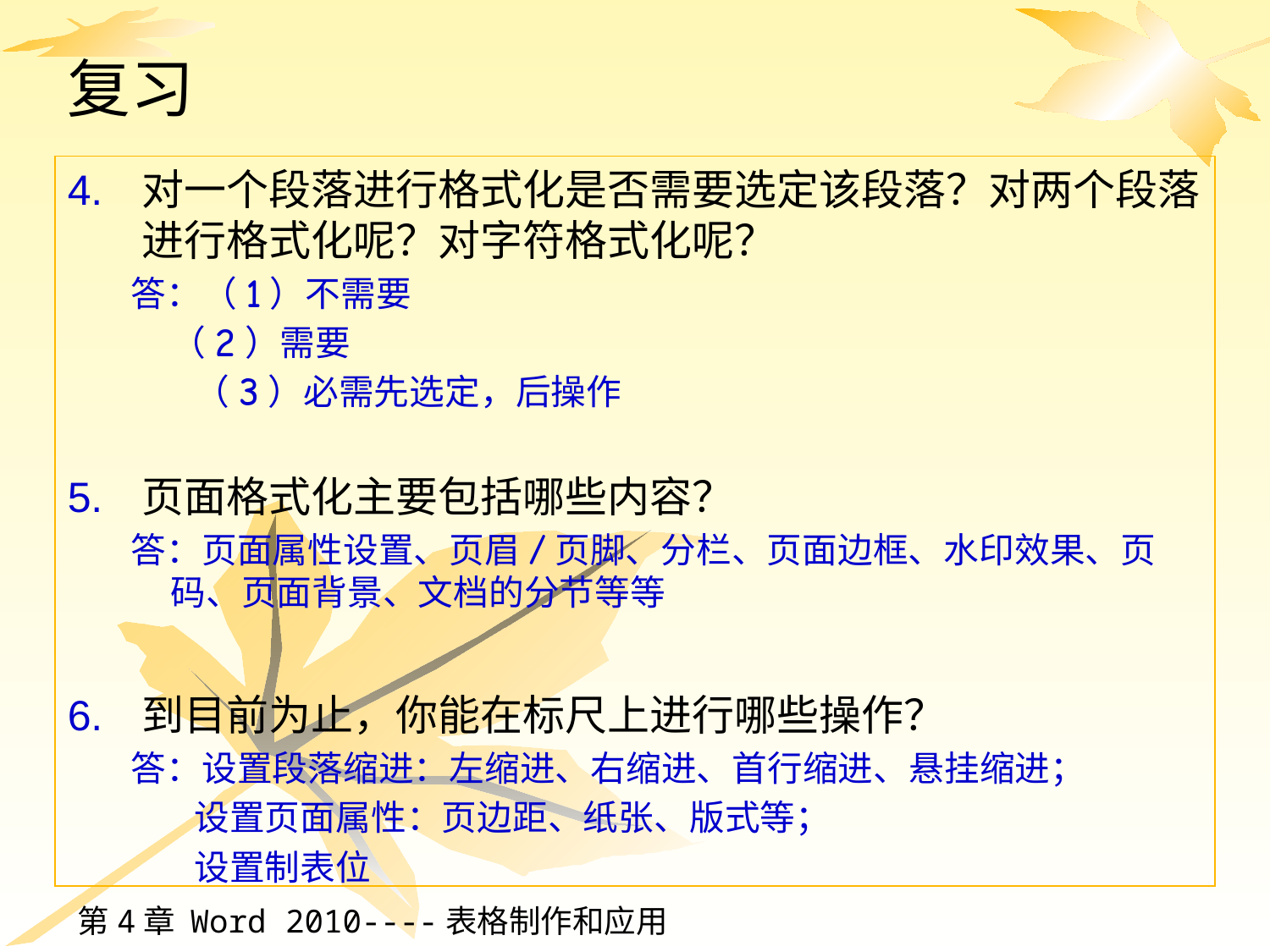

# 复习
对一个段落进行格式化是否需要选定该段落？对两个段落进行格式化呢？对字符格式化呢？
答：（1）不需要
    （2）需要
       （3）必需先选定，后操作

页面格式化主要包括哪些内容？
答：页面属性设置、页眉/页脚、分栏、页面边框、水印效果、页码、页面背景、文档的分节等等

到目前为止，你能在标尺上进行哪些操作？
答：设置段落缩进：左缩进、右缩进、首行缩进、悬挂缩进；
       设置页面属性：页边距、纸张、版式等；
       设置制表位